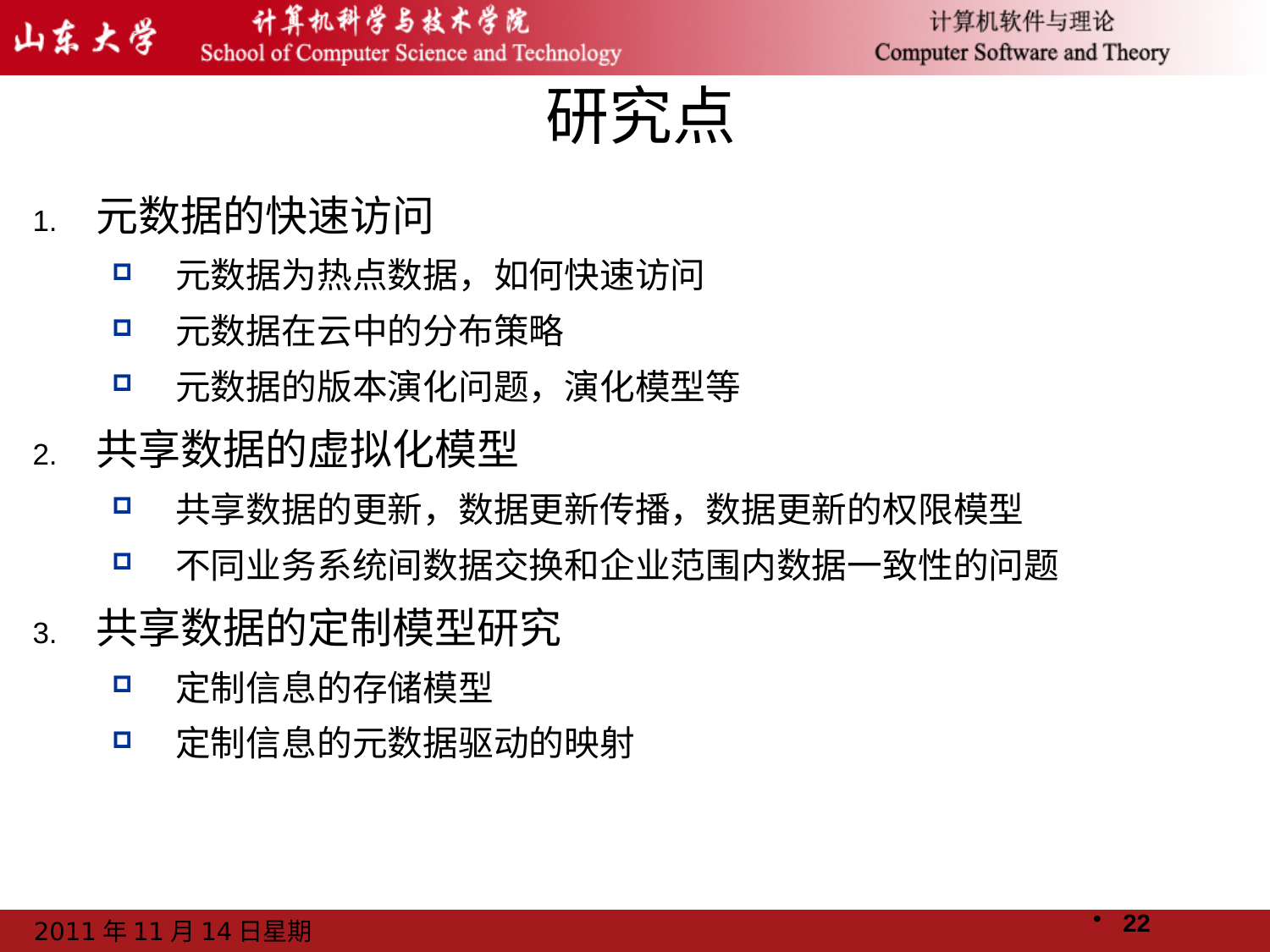

# 研究点
元数据的快速访问
元数据为热点数据，如何快速访问
元数据在云中的分布策略
元数据的版本演化问题，演化模型等
共享数据的虚拟化模型
共享数据的更新，数据更新传播，数据更新的权限模型
不同业务系统间数据交换和企业范围内数据一致性的问题
共享数据的定制模型研究
定制信息的存储模型
定制信息的元数据驱动的映射
22
2011年11月14日星期一